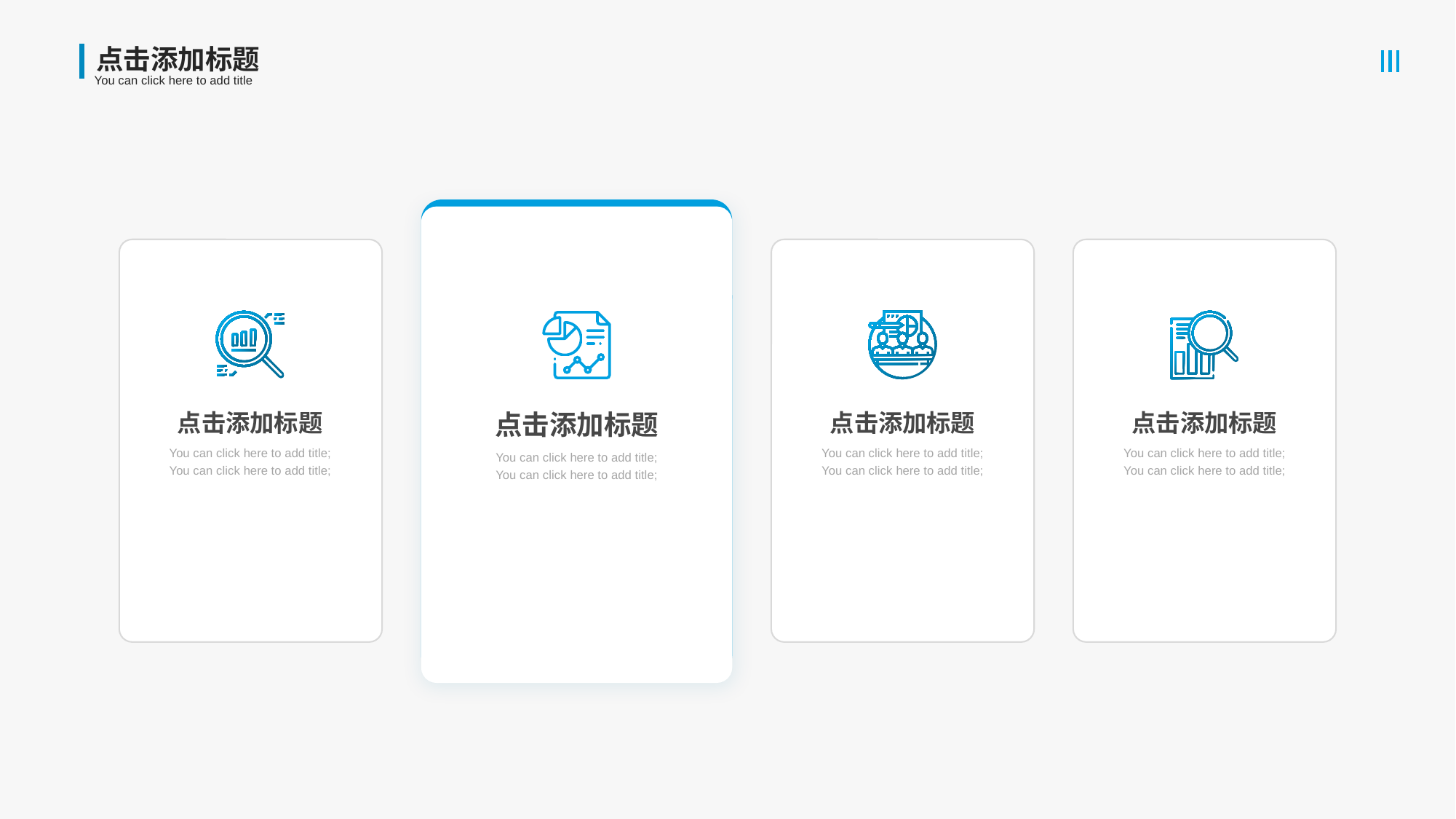

点击添加标题
You can click here to add title; You can click here to add title;
点击添加标题
You can click here to add title; You can click here to add title;
点击添加标题
You can click here to add title; You can click here to add title;
点击添加标题
You can click here to add title; You can click here to add title;